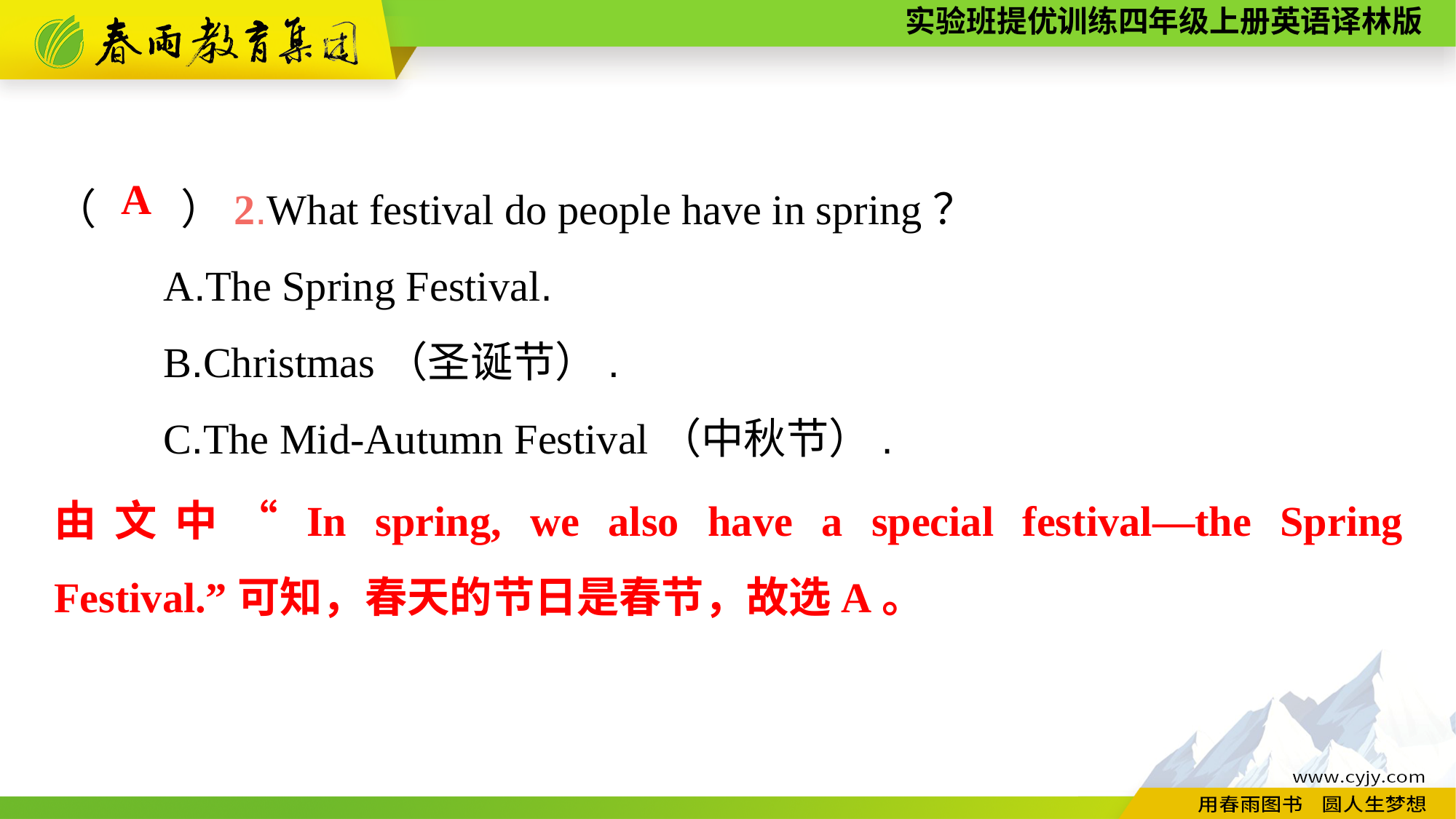

（　　）2.What festival do people have in spring？
	A.The Spring Festival.
	B.Christmas（圣诞节）.
	C.The Mid-Autumn Festival（中秋节）.
A
由文中“In spring, we also have a special festival—the Spring Festival.”可知，春天的节日是春节，故选A。